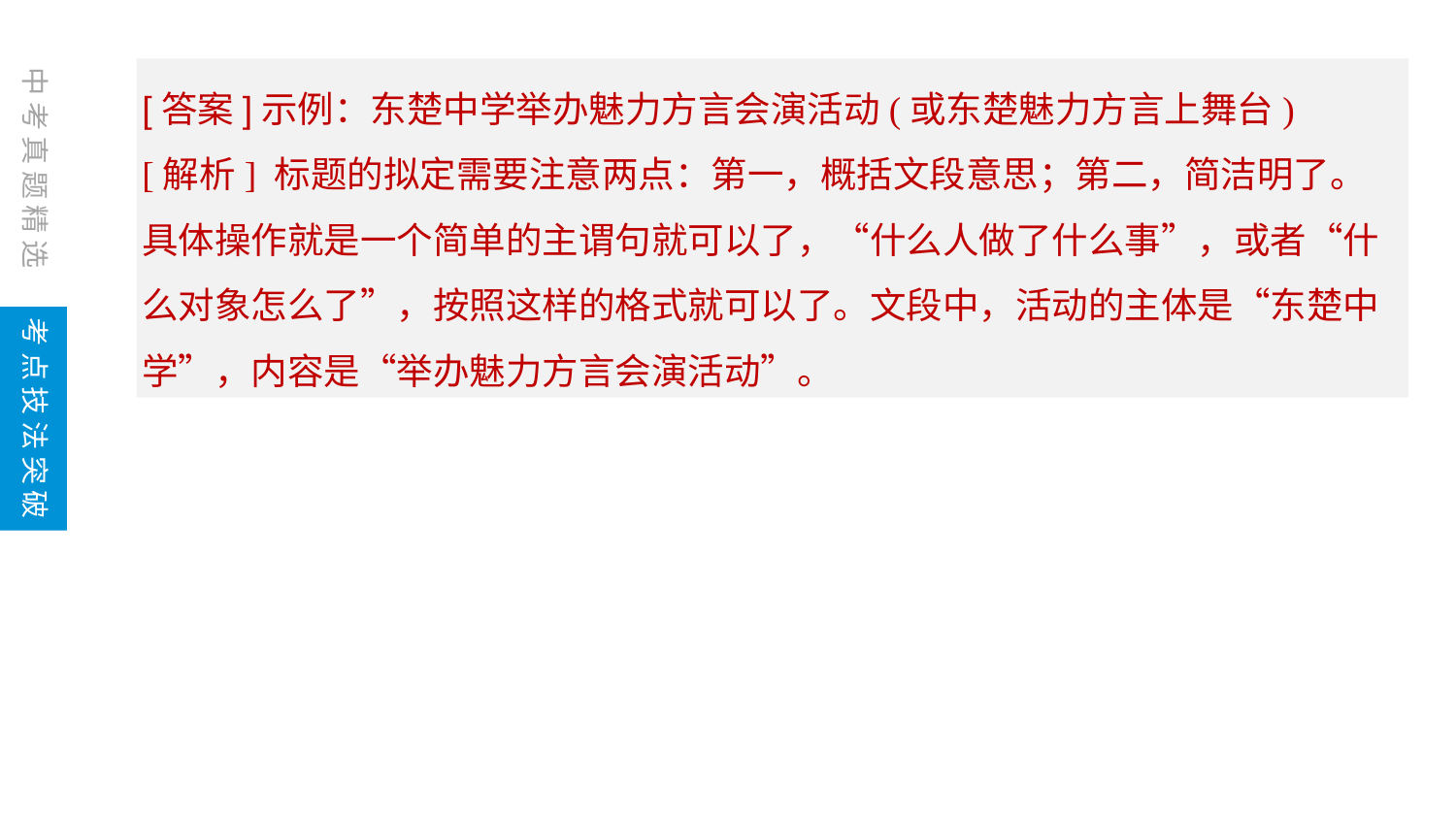

[答案]示例：东楚中学举办魅力方言会演活动(或东楚魅力方言上舞台)
[解析] 标题的拟定需要注意两点：第一，概括文段意思；第二，简洁明了。具体操作就是一个简单的主谓句就可以了，“什么人做了什么事”，或者“什么对象怎么了”，按照这样的格式就可以了。文段中，活动的主体是“东楚中学”，内容是“举办魅力方言会演活动”。